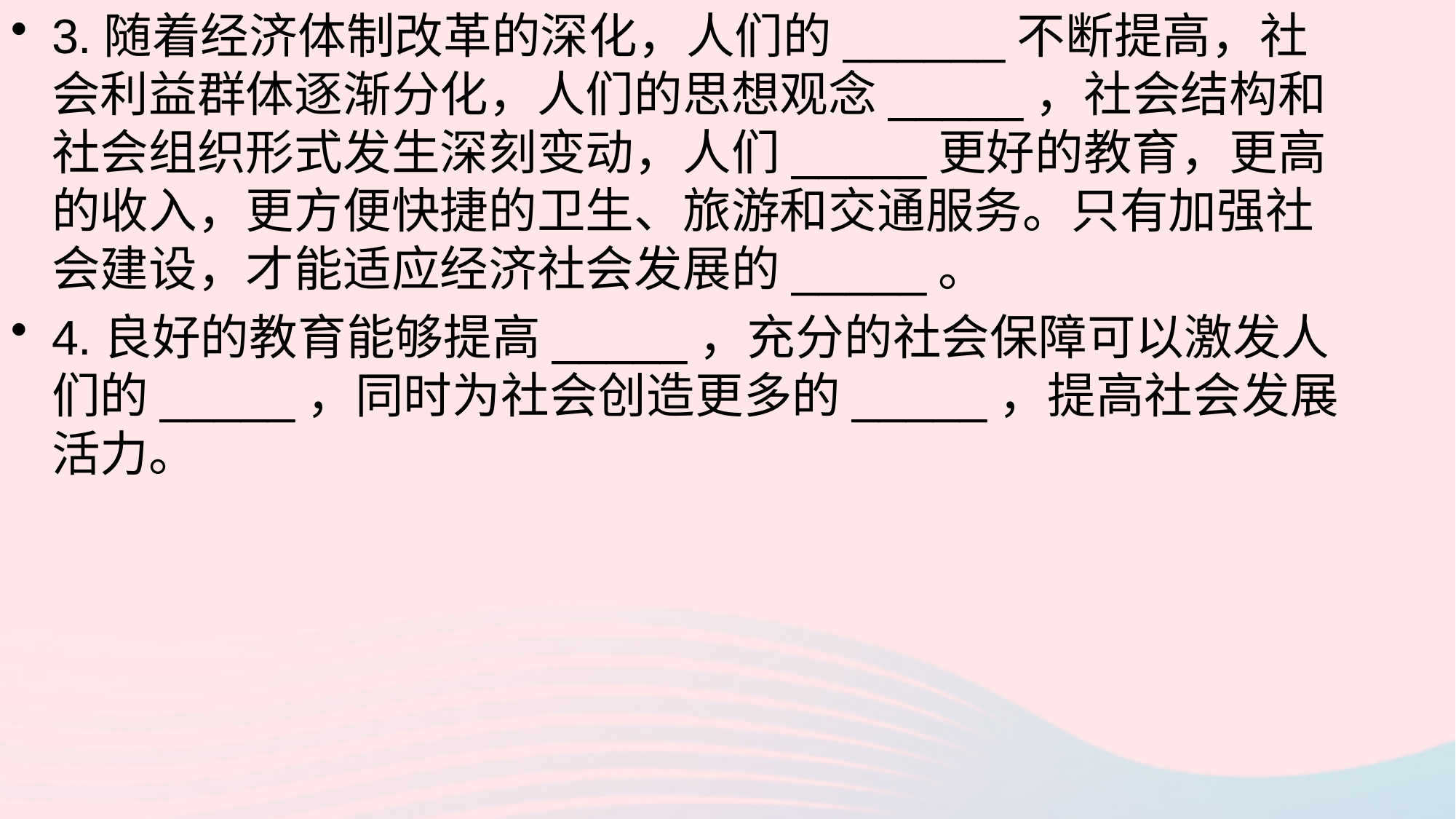

3.随着经济体制改革的深化，人们的______不断提高，社会利益群体逐渐分化，人们的思想观念_____，社会结构和社会组织形式发生深刻变动，人们_____更好的教育，更高的收入，更方便快捷的卫生、旅游和交通服务。只有加强社会建设，才能适应经济社会发展的_____。
4.良好的教育能够提高_____，充分的社会保障可以激发人们的_____，同时为社会创造更多的_____，提高社会发展活力。